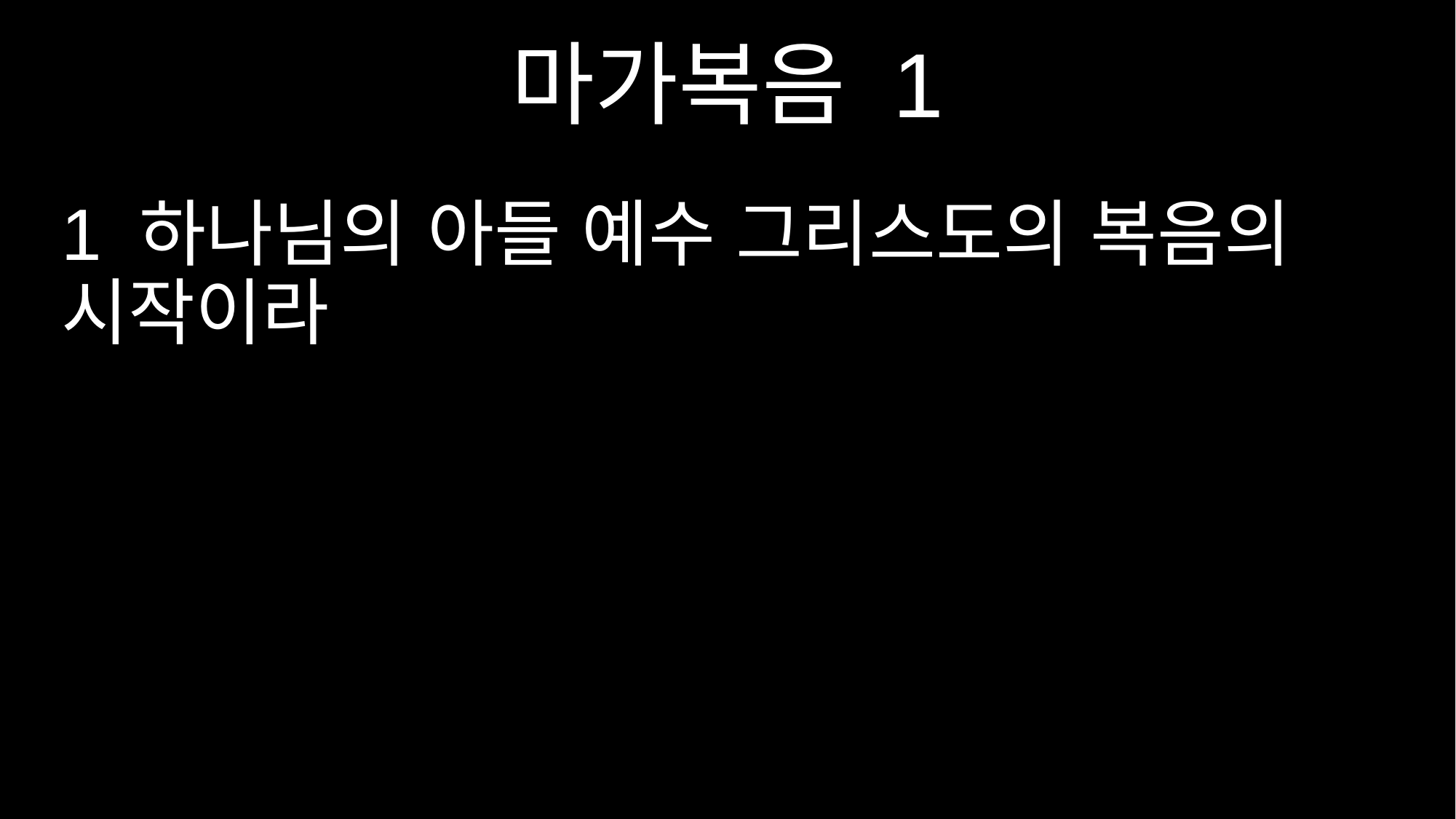

마가복음 1
1 하나님의 아들 예수 그리스도의 복음의 시작이라